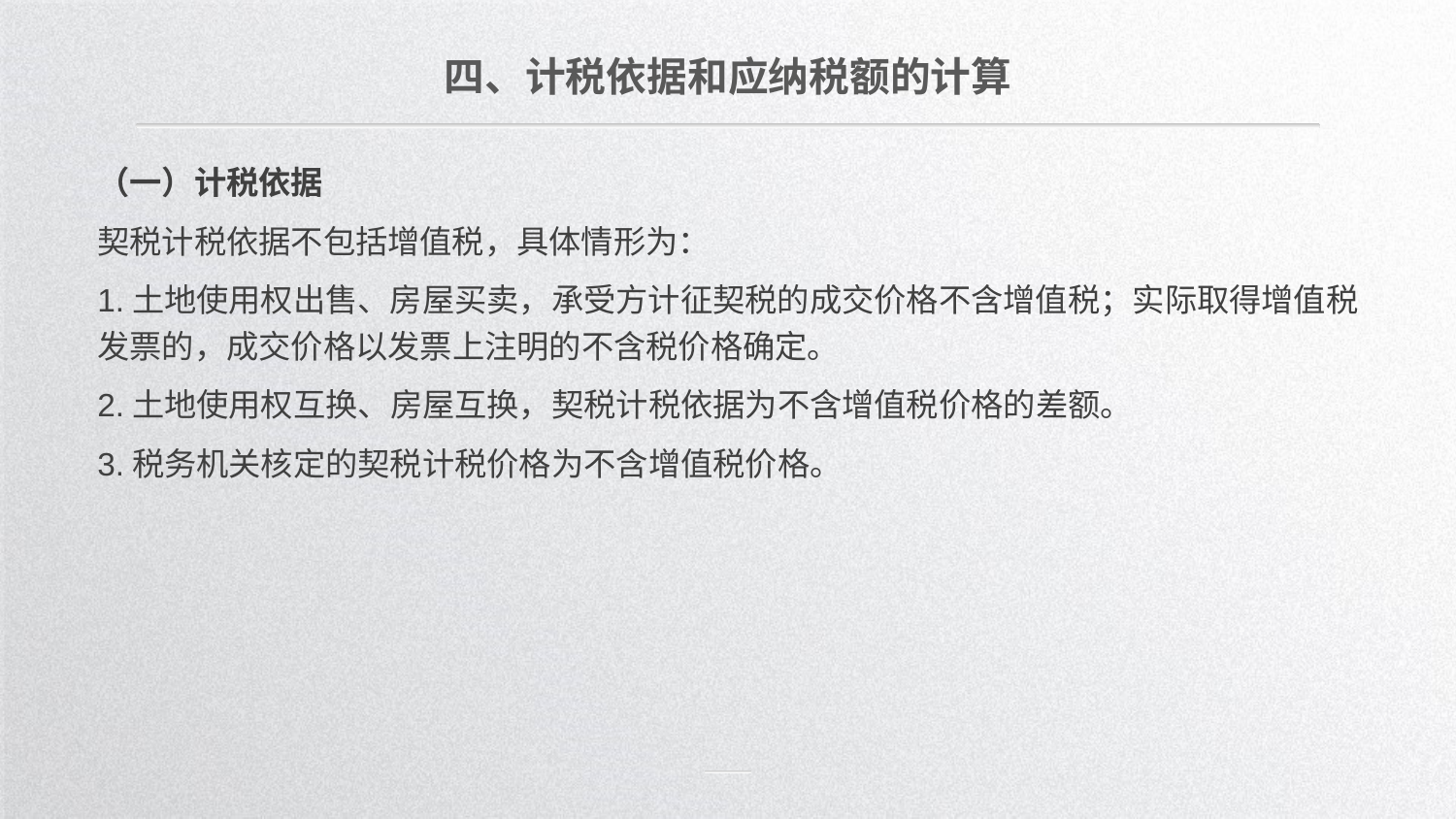

四、计税依据和应纳税额的计算
（一）计税依据
契税计税依据不包括增值税，具体情形为：
1.土地使用权出售、房屋买卖，承受方计征契税的成交价格不含增值税；实际取得增值税发票的，成交价格以发票上注明的不含税价格确定。
2.土地使用权互换、房屋互换，契税计税依据为不含增值税价格的差额。
3.税务机关核定的契税计税价格为不含增值税价格。